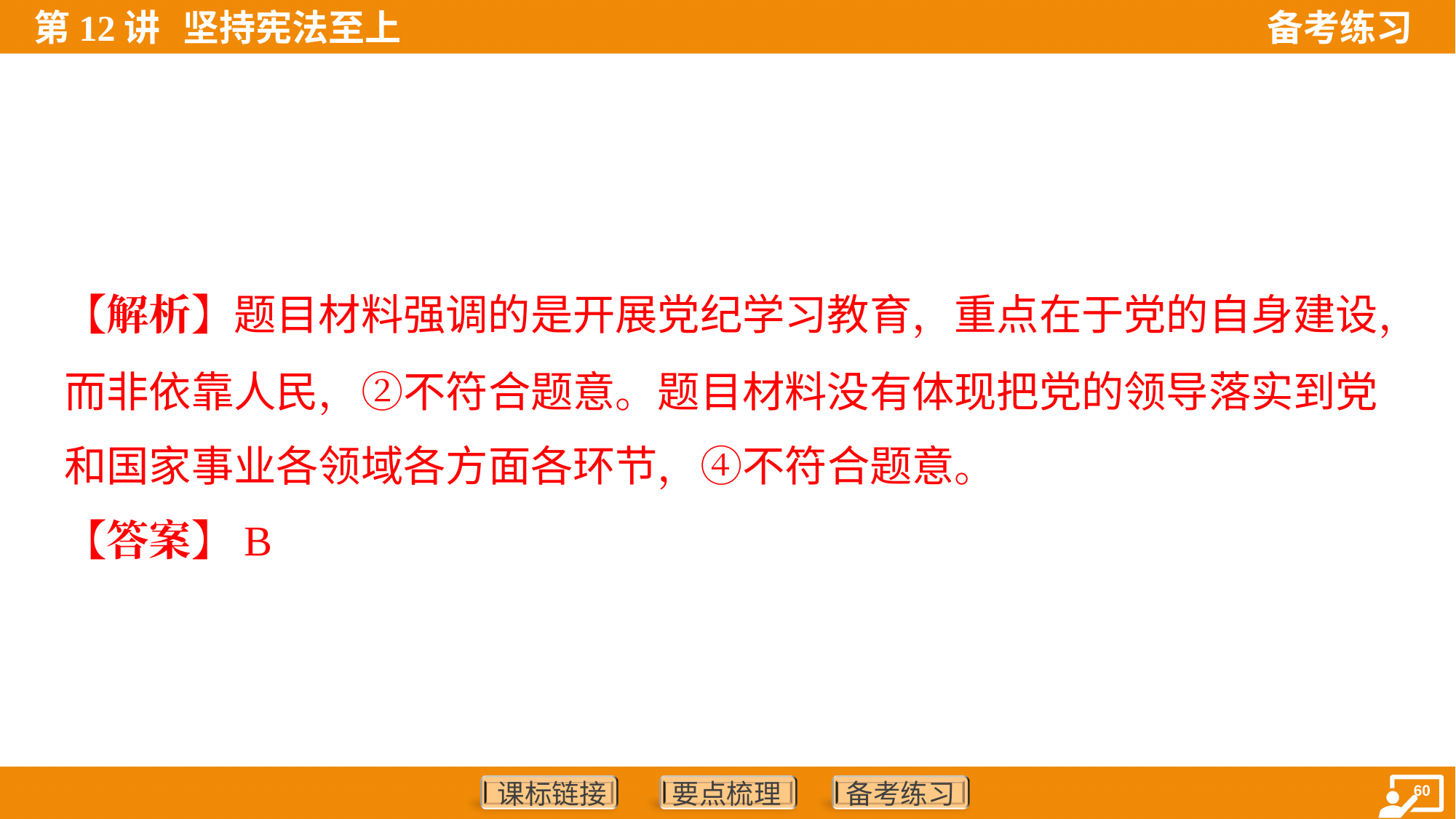

【解析】题目材料强调的是开展党纪学习教育，重点在于党的自身建设，
而非依靠人民，②不符合题意。题目材料没有体现把党的领导落实到党
和国家事业各领域各方面各环节，④不符合题意。
【答案】B